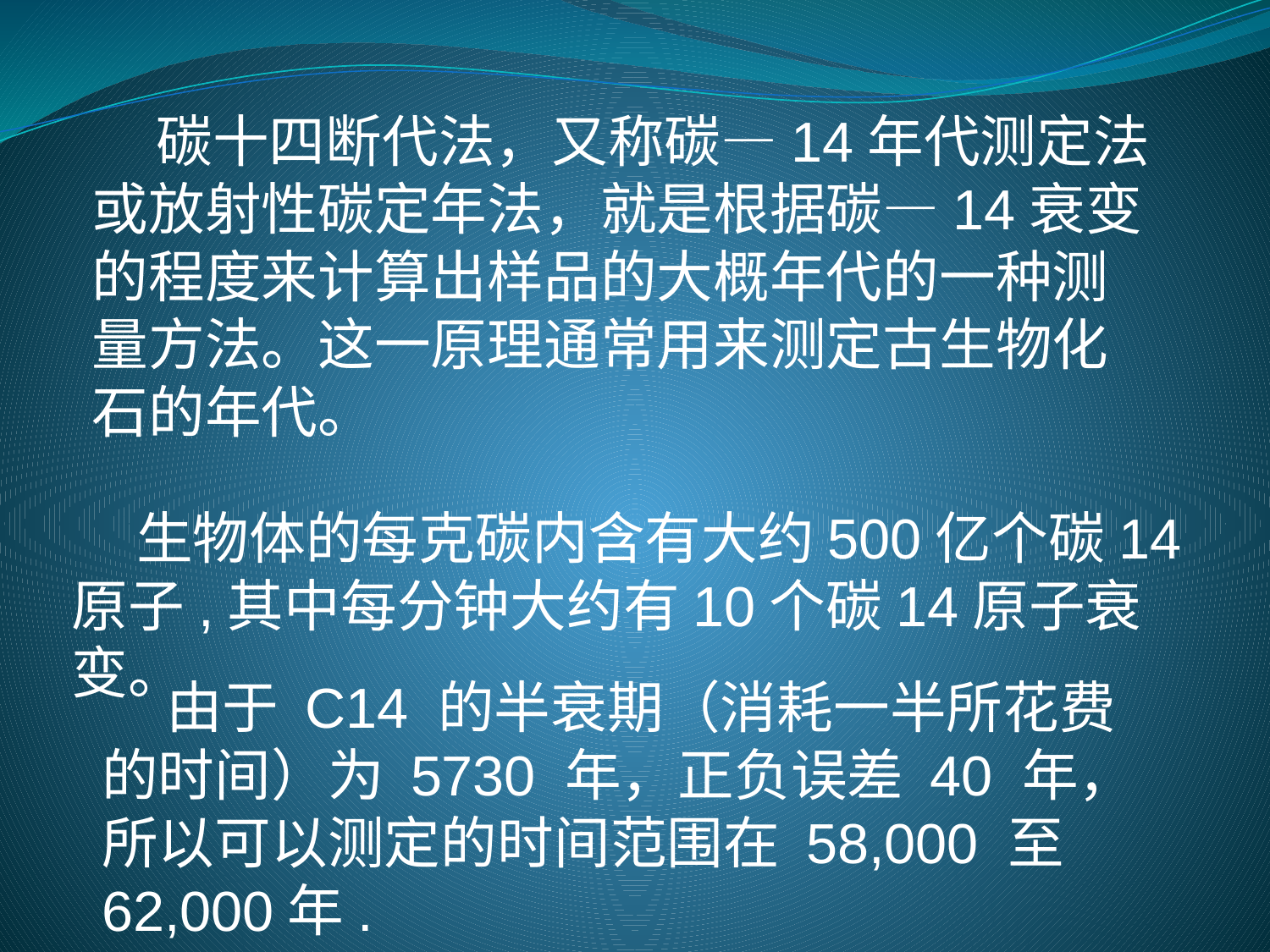

碳十四断代法，又称碳—14年代测定法或放射性碳定年法，就是根据碳—14衰变的程度来计算出样品的大概年代的一种测量方法。这一原理通常用来测定古生物化石的年代。
    生物体的每克碳内含有大约500亿个碳14原子,其中每分钟大约有10个碳14原子衰变。
    由于 C14 的半衰期（消耗一半所花费的时间）为 5730 年，正负误差 40 年，所以可以测定的时间范围在 58,000 至 62,000年.